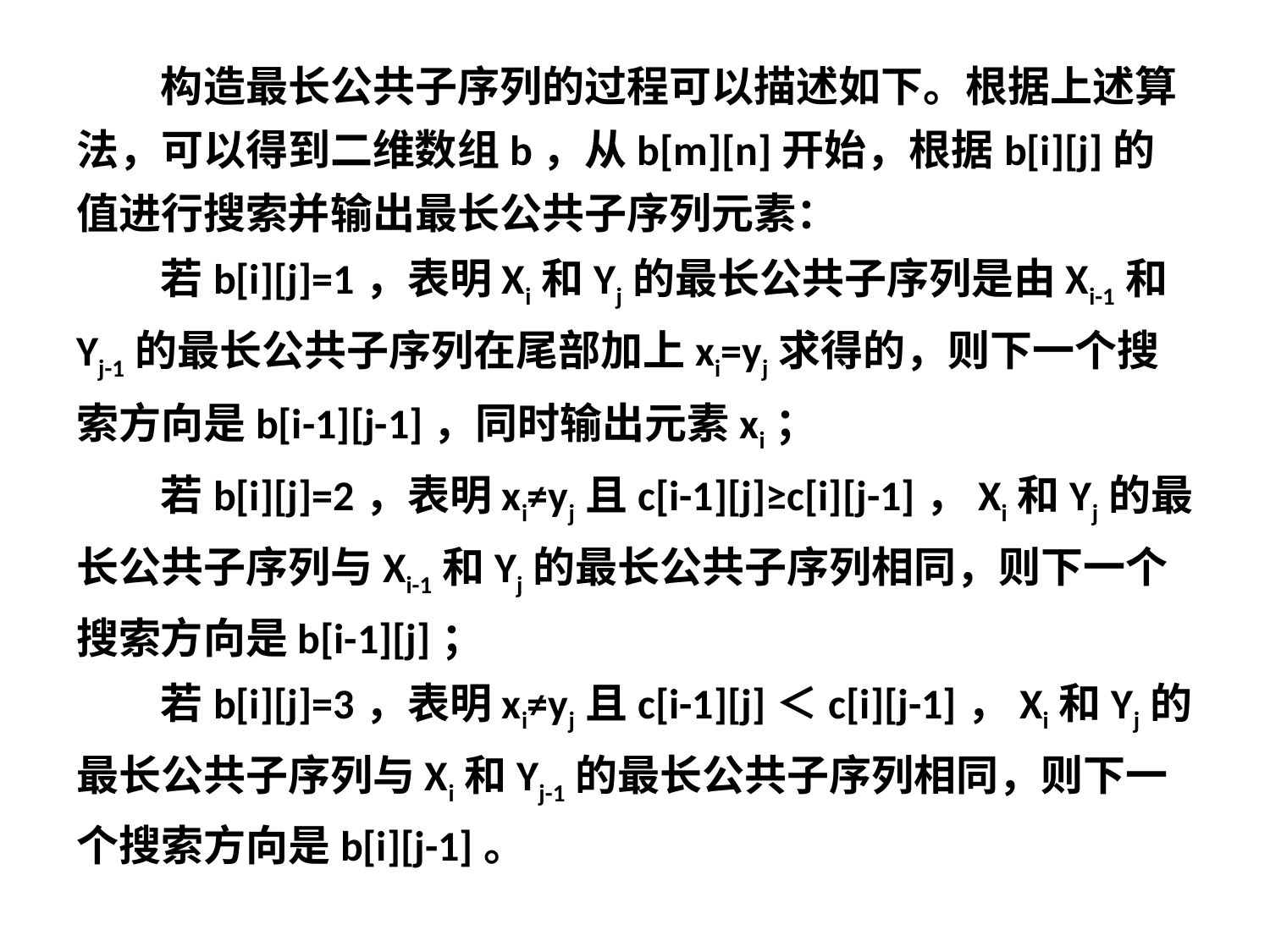

构造最长公共子序列的过程可以描述如下。根据上述算法，可以得到二维数组b，从b[m][n]开始，根据b[i][j]的值进行搜索并输出最长公共子序列元素：
若b[i][j]=1，表明Xi和Yj的最长公共子序列是由Xi-1和Yj-1的最长公共子序列在尾部加上xi=yj求得的，则下一个搜索方向是b[i-1][j-1]，同时输出元素xi；
若b[i][j]=2，表明xi≠yj且c[i-1][j]≥c[i][j-1]，Xi和Yj的最长公共子序列与Xi-1和Yj的最长公共子序列相同，则下一个搜索方向是b[i-1][j]；
若b[i][j]=3，表明xi≠yj且c[i-1][j]＜c[i][j-1]，Xi和Yj的最长公共子序列与Xi和Yj-1的最长公共子序列相同，则下一个搜索方向是b[i][j-1]。